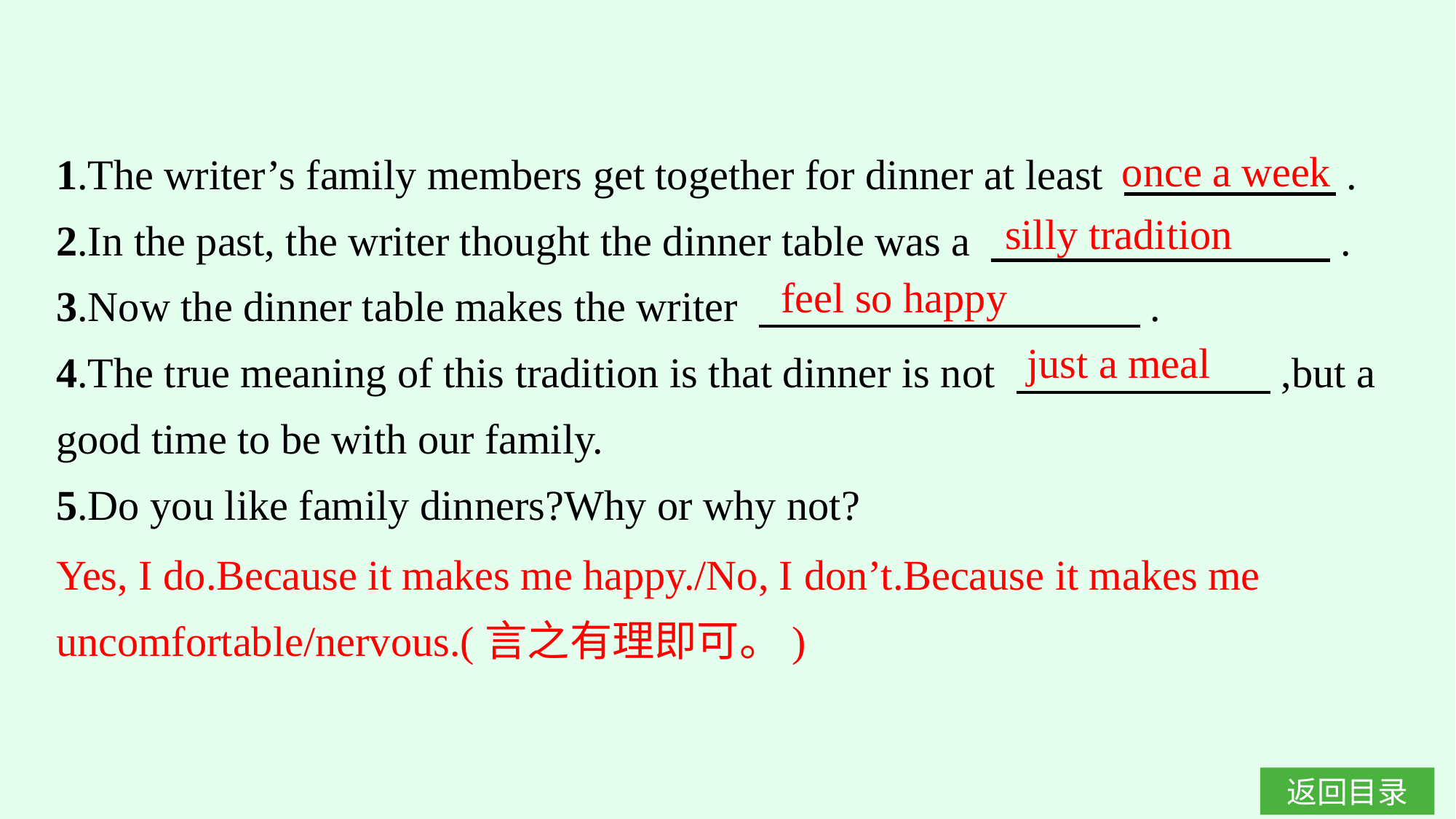

1.The writer’s family members get together for dinner at least 　　　　　.
2.In the past, the writer thought the dinner table was a 　　　　　　　　.
3.Now the dinner table makes the writer 　　　　　　　　　.
4.The true meaning of this tradition is that dinner is not 　　　　　　,but a good time to be with our family.
5.Do you like family dinners?Why or why not?
once a week
silly tradition
feel so happy
just a meal
Yes, I do.Because it makes me happy./No, I don’t.Because it makes me uncomfortable/nervous.(言之有理即可。)